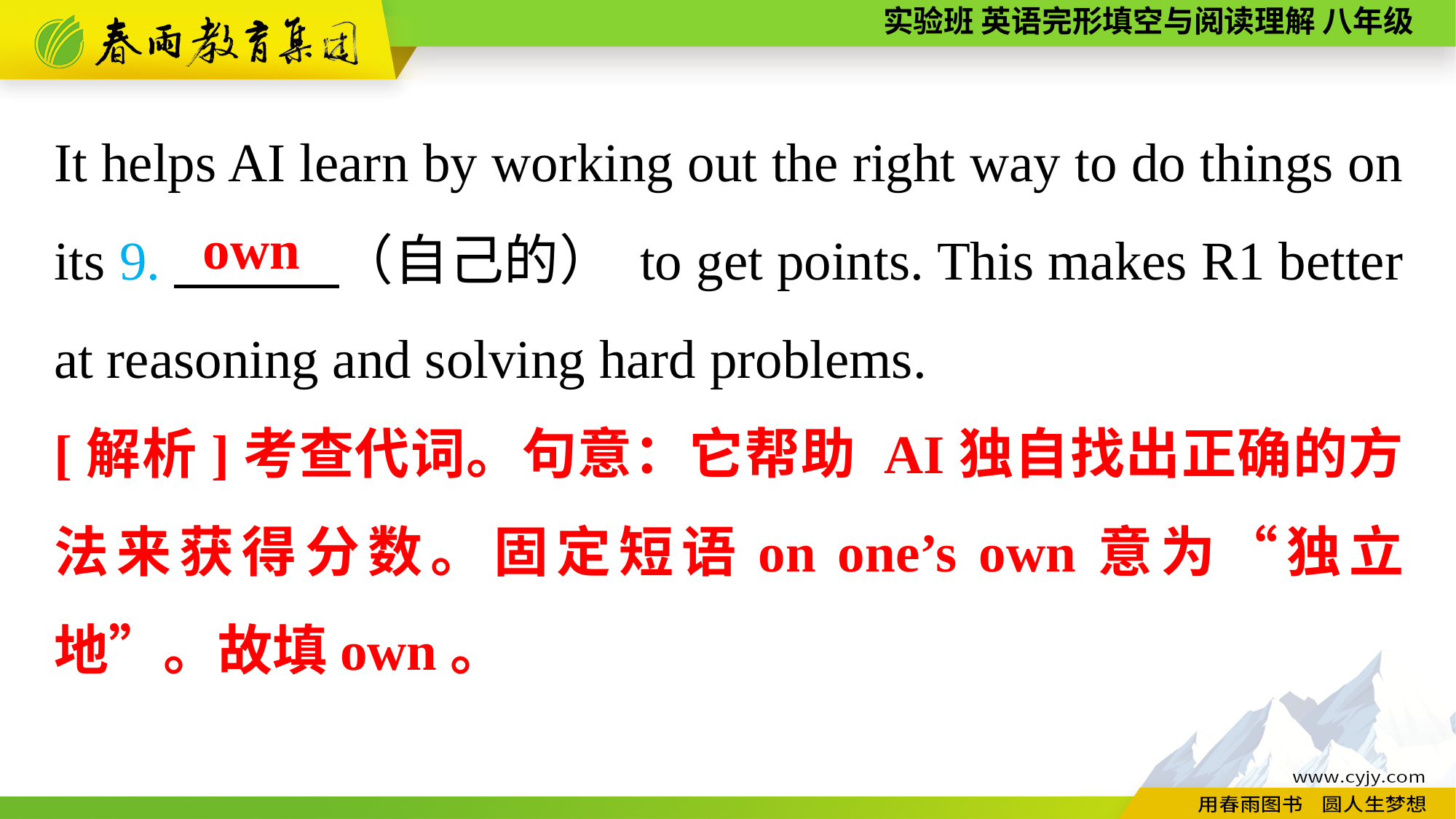

It helps AI learn by working out the right way to do things on its 9.　　　（自己的） to get points. This makes R1 better at reasoning and solving hard problems.
own
[解析]考查代词。句意：它帮助 AI独自找出正确的方法来获得分数。固定短语on one’s own意为“独立地”。故填own。